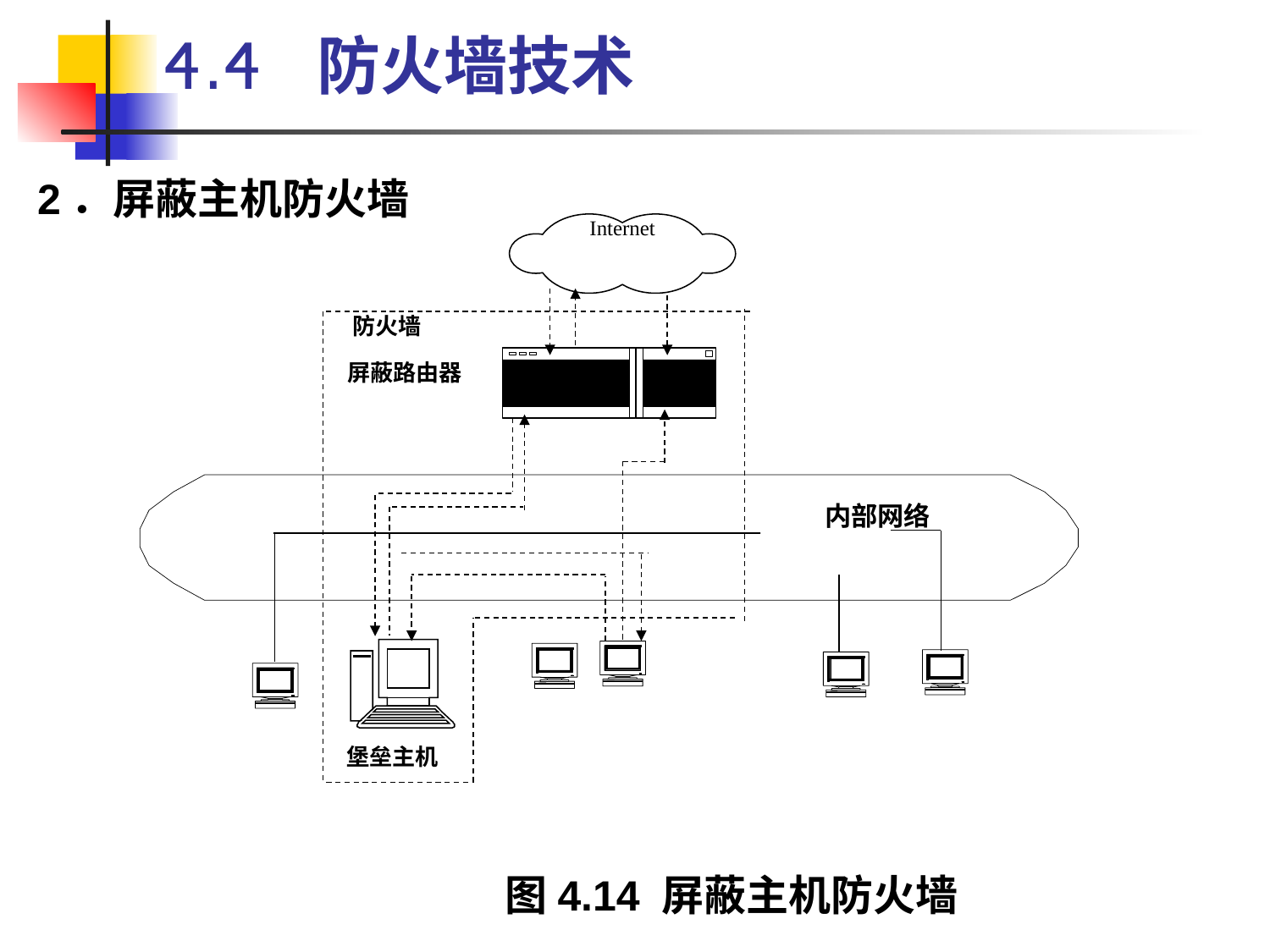

4.4  防火墙技术
2．屏蔽主机防火墙
Internet
防火墙

屏蔽路由器

内部网络

堡垒主机

图4.14 屏蔽主机防火墙